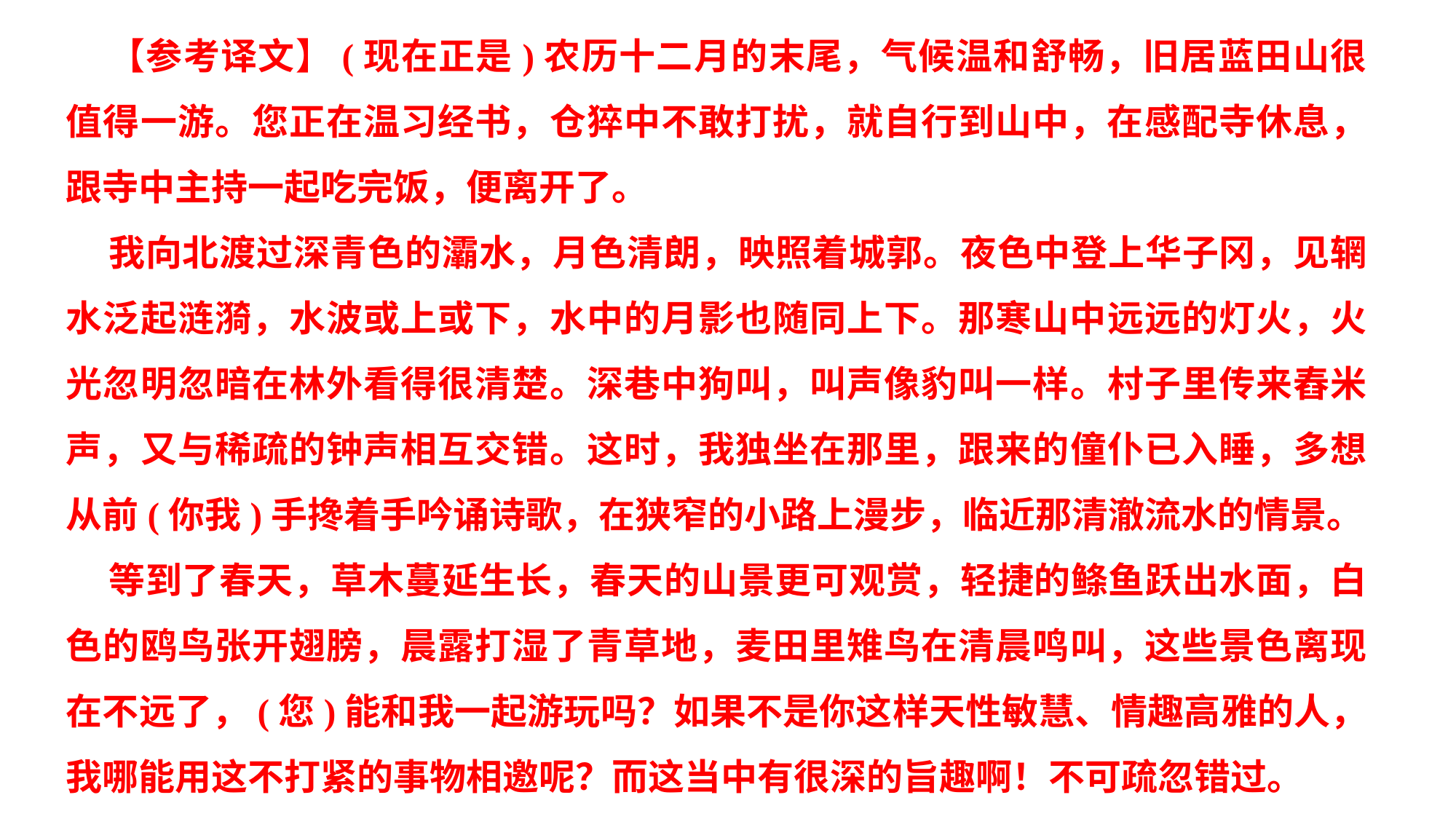

【参考译文】(现在正是)农历十二月的末尾，气候温和舒畅，旧居蓝田山很值得一游。您正在温习经书，仓猝中不敢打扰，就自行到山中，在感配寺休息，跟寺中主持一起吃完饭，便离开了。
我向北渡过深青色的灞水，月色清朗，映照着城郭。夜色中登上华子冈，见辋水泛起涟漪，水波或上或下，水中的月影也随同上下。那寒山中远远的灯火，火光忽明忽暗在林外看得很清楚。深巷中狗叫，叫声像豹叫一样。村子里传来舂米声，又与稀疏的钟声相互交错。这时，我独坐在那里，跟来的僮仆已入睡，多想从前(你我)手搀着手吟诵诗歌，在狭窄的小路上漫步，临近那清澈流水的情景。
等到了春天，草木蔓延生长，春天的山景更可观赏，轻捷的鲦鱼跃出水面，白色的鸥鸟张开翅膀，晨露打湿了青草地，麦田里雉鸟在清晨鸣叫，这些景色离现在不远了，(您)能和我一起游玩吗？如果不是你这样天性敏慧、情趣高雅的人，我哪能用这不打紧的事物相邀呢？而这当中有很深的旨趣啊！不可疏忽错过。